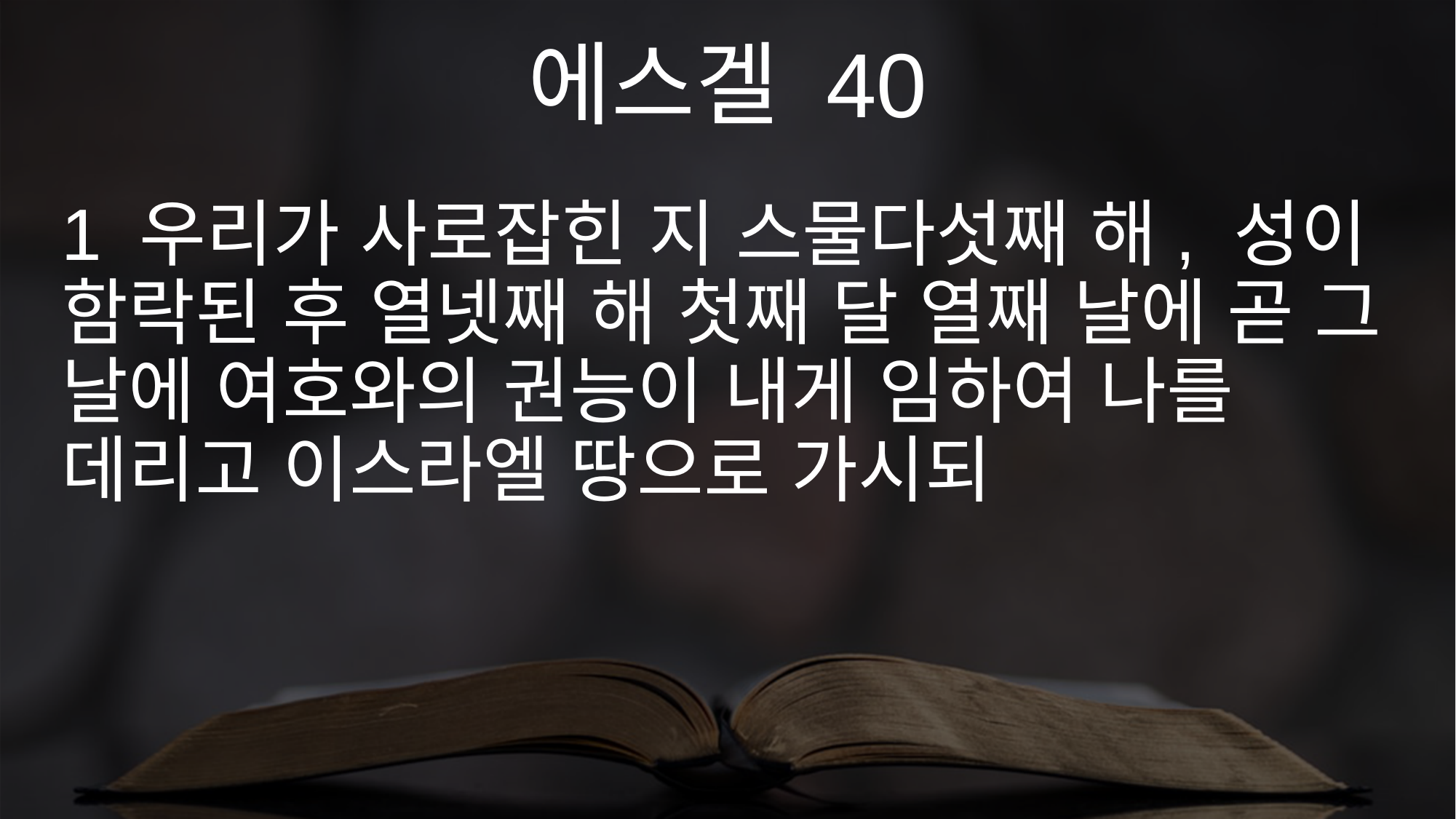

에스겔 40
1 우리가 사로잡힌 지 스물다섯째 해, 성이 함락된 후 열넷째 해 첫째 달 열째 날에 곧 그 날에 여호와의 권능이 내게 임하여 나를 데리고 이스라엘 땅으로 가시되